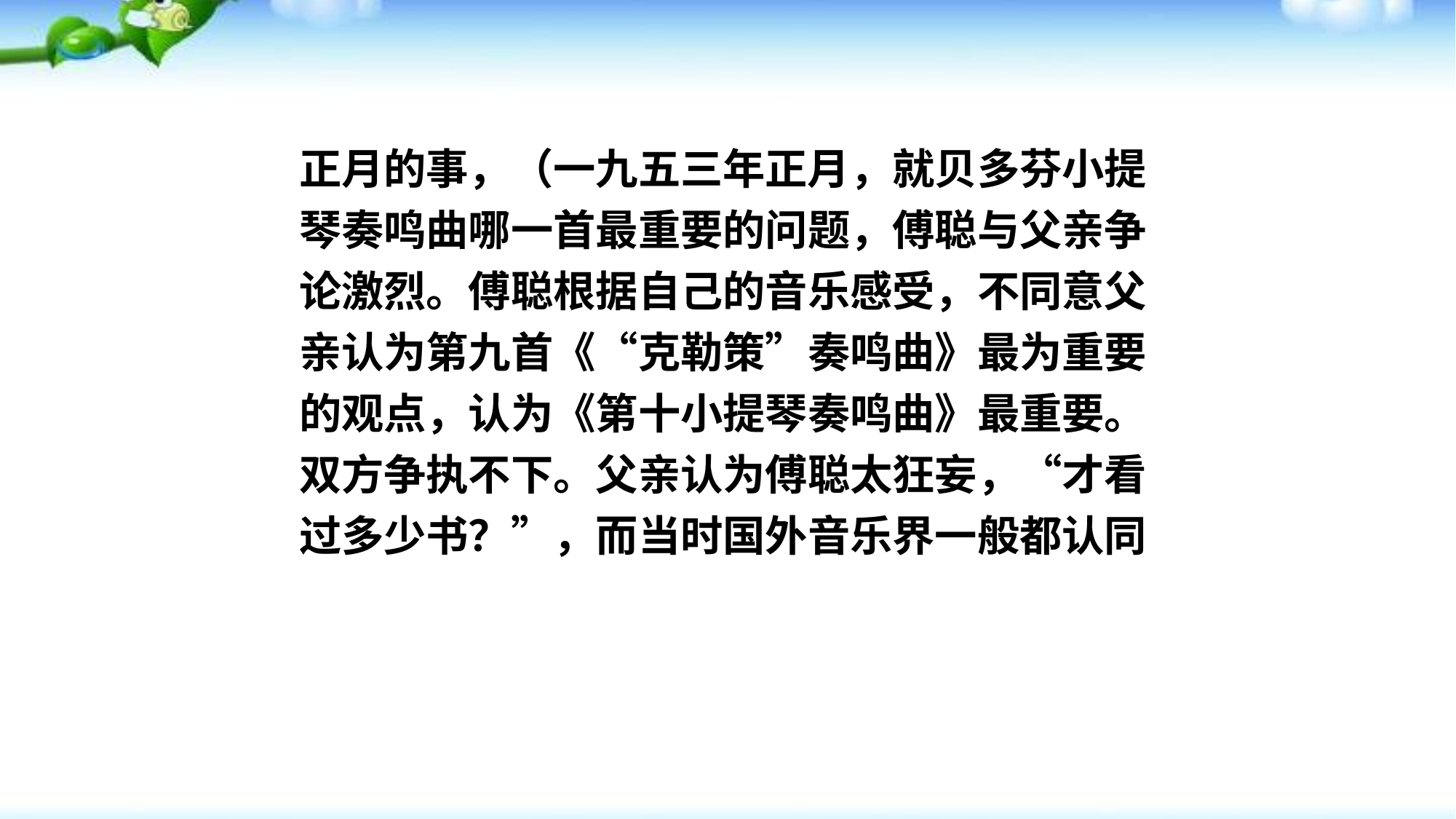

正月的事，（一九五三年正月，就贝多芬小提琴奏鸣曲哪一首最重要的问题，傅聪与父亲争论激烈。傅聪根据自己的音乐感受，不同意父亲认为第九首《“克勒策”奏鸣曲》最为重要的观点，认为《第十小提琴奏鸣曲》最重要。双方争执不下。父亲认为傅聪太狂妄，“才看过多少书？”，而当时国外音乐界一般都认同